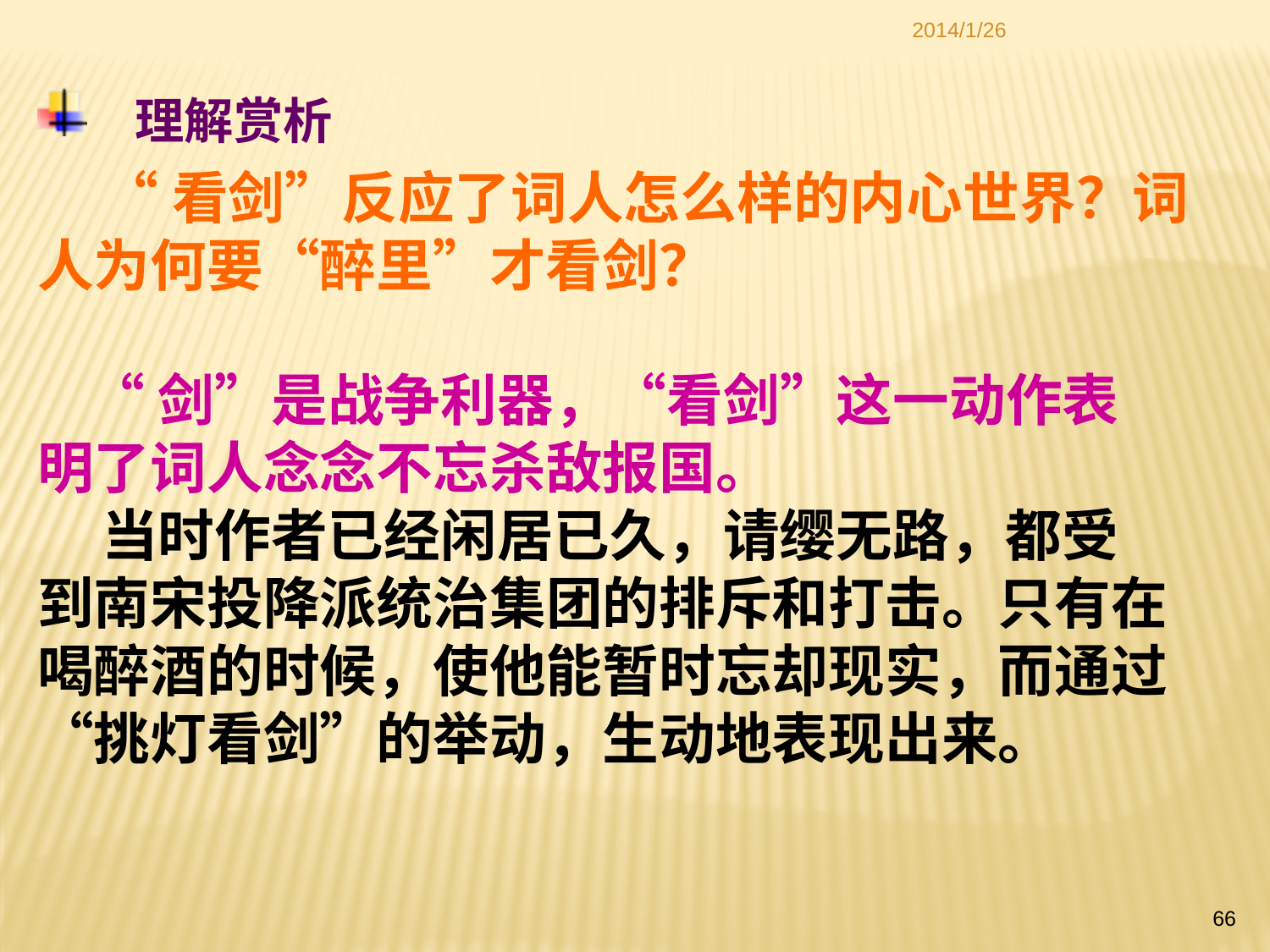

2014/1/26
  理解赏析
     “看剑”反应了词人怎么样的内心世界？词人为何要“醉里”才看剑？
    “剑”是战争利器，“看剑”这一动作表明了词人念念不忘杀敌报国。
    当时作者已经闲居已久，请缨无路，都受到南宋投降派统治集团的排斥和打击。只有在喝醉酒的时候，使他能暂时忘却现实，而通过“挑灯看剑”的举动，生动地表现出来。
66